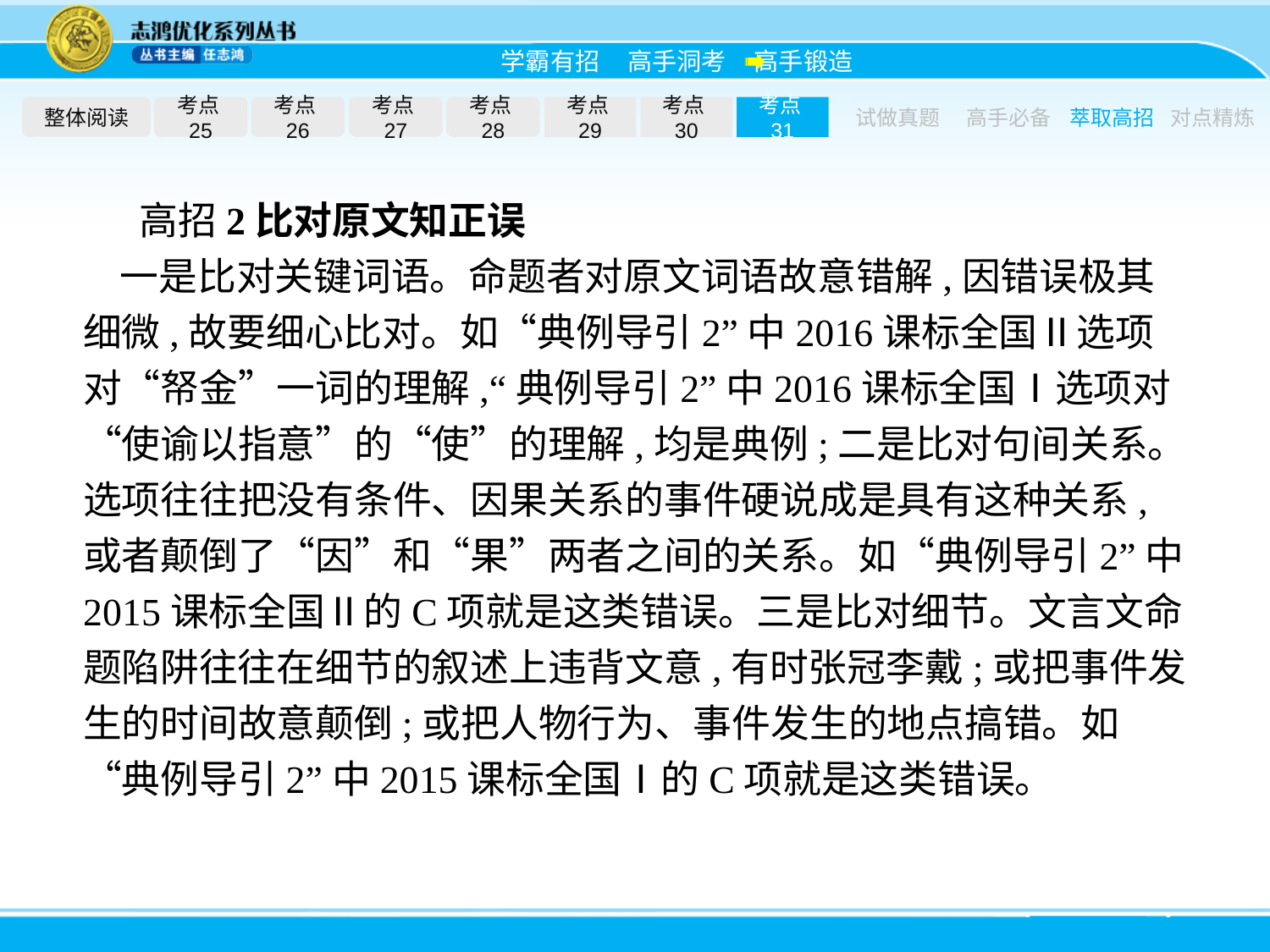

整体阅读
考点25
考点26
考点27
考点28
考点29
考点30
考点31
试做真题
高手必备
萃取高招
对点精炼
高招2比对原文知正误
一是比对关键词语。命题者对原文词语故意错解,因错误极其细微,故要细心比对。如“典例导引2”中2016课标全国Ⅱ选项对“帑金”一词的理解,“典例导引2”中2016课标全国Ⅰ选项对“使谕以指意”的“使”的理解,均是典例;二是比对句间关系。选项往往把没有条件、因果关系的事件硬说成是具有这种关系,或者颠倒了“因”和“果”两者之间的关系。如“典例导引2”中2015课标全国Ⅱ的C项就是这类错误。三是比对细节。文言文命题陷阱往往在细节的叙述上违背文意,有时张冠李戴;或把事件发生的时间故意颠倒;或把人物行为、事件发生的地点搞错。如“典例导引2”中2015课标全国Ⅰ的C项就是这类错误。